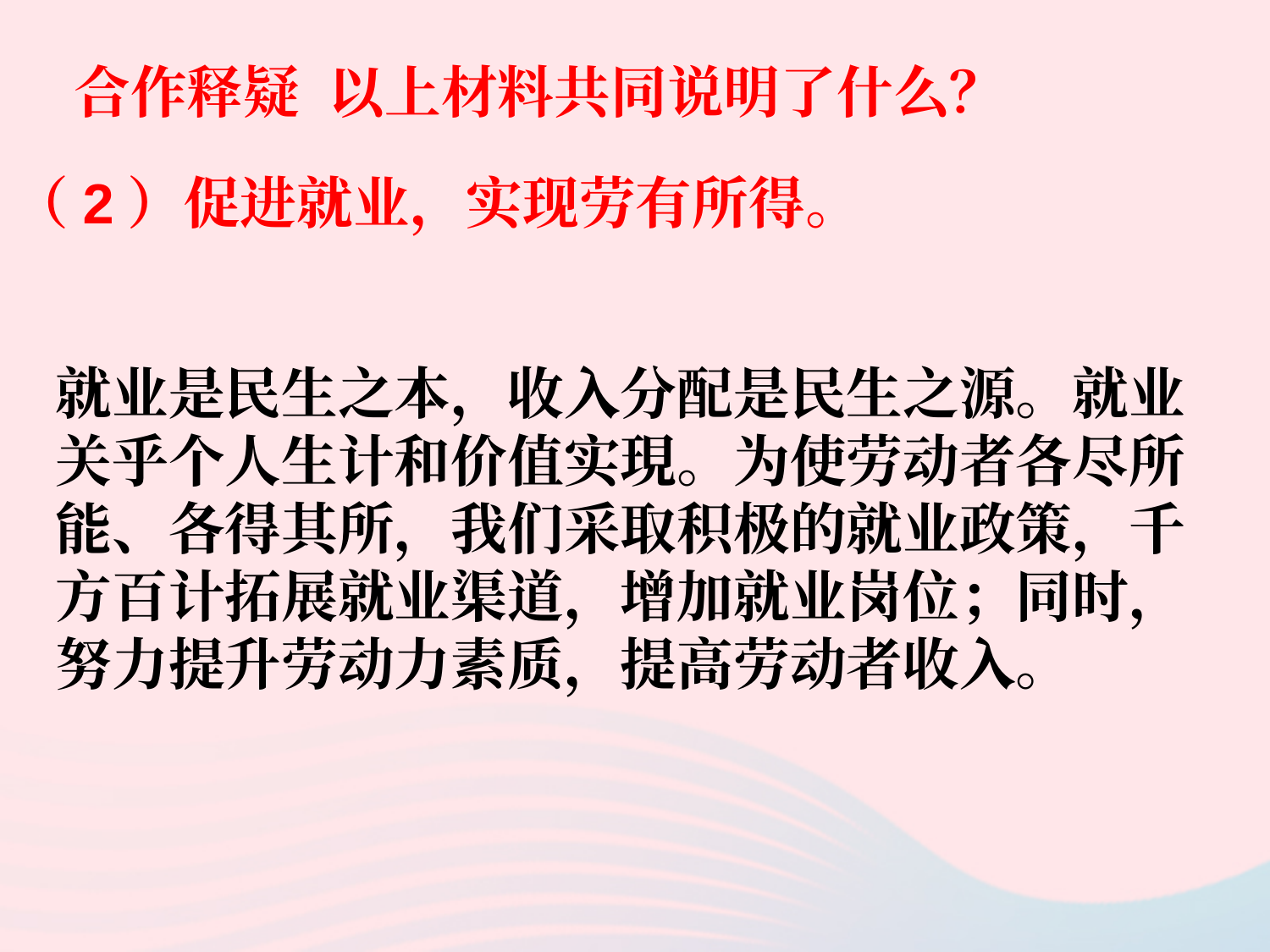

合作释疑  以上材料共同说明了什么？
（2）促进就业，实现劳有所得。
就业是民生之本，收入分配是民生之源。就业关乎个人生计和价值实現。为使劳动者各尽所能、各得其所，我们采取积极的就业政策，千方百计拓展就业渠道，增加就业岗位；同时，努力提升劳动力素质，提高劳动者收入。